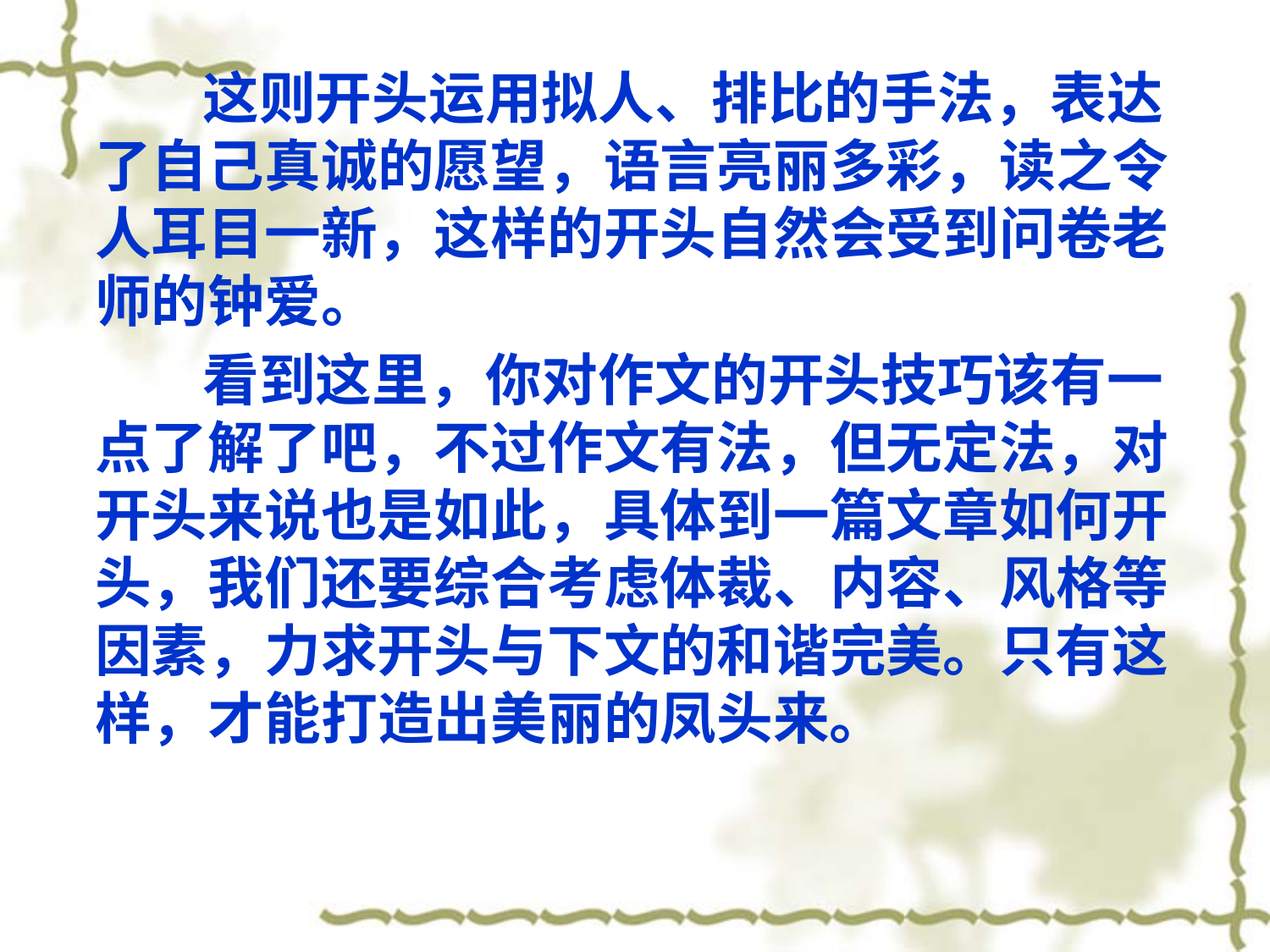

这则开头运用拟人、排比的手法，表达了自己真诚的愿望，语言亮丽多彩，读之令人耳目一新，这样的开头自然会受到问卷老师的钟爱。
           看到这里，你对作文的开头技巧该有一点了解了吧，不过作文有法，但无定法，对开头来说也是如此，具体到一篇文章如何开头，我们还要综合考虑体裁、内容、风格等因素，力求开头与下文的和谐完美。只有这样，才能打造出美丽的凤头来。

200